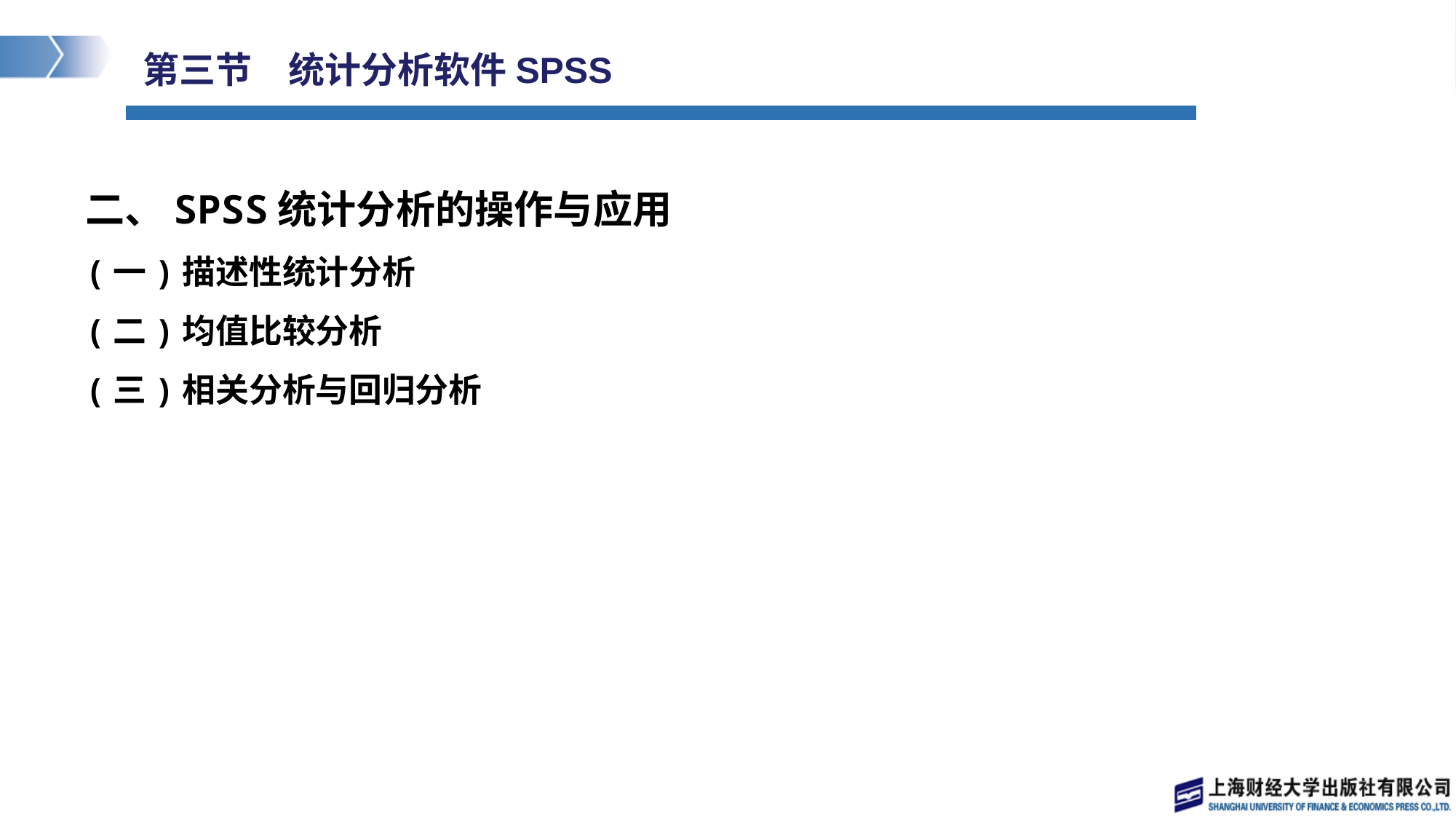

# 第三节　统计分析软件SPSS
二、SPSS统计分析的操作与应用
(一)描述性统计分析
(二)均值比较分析
(三)相关分析与回归分析